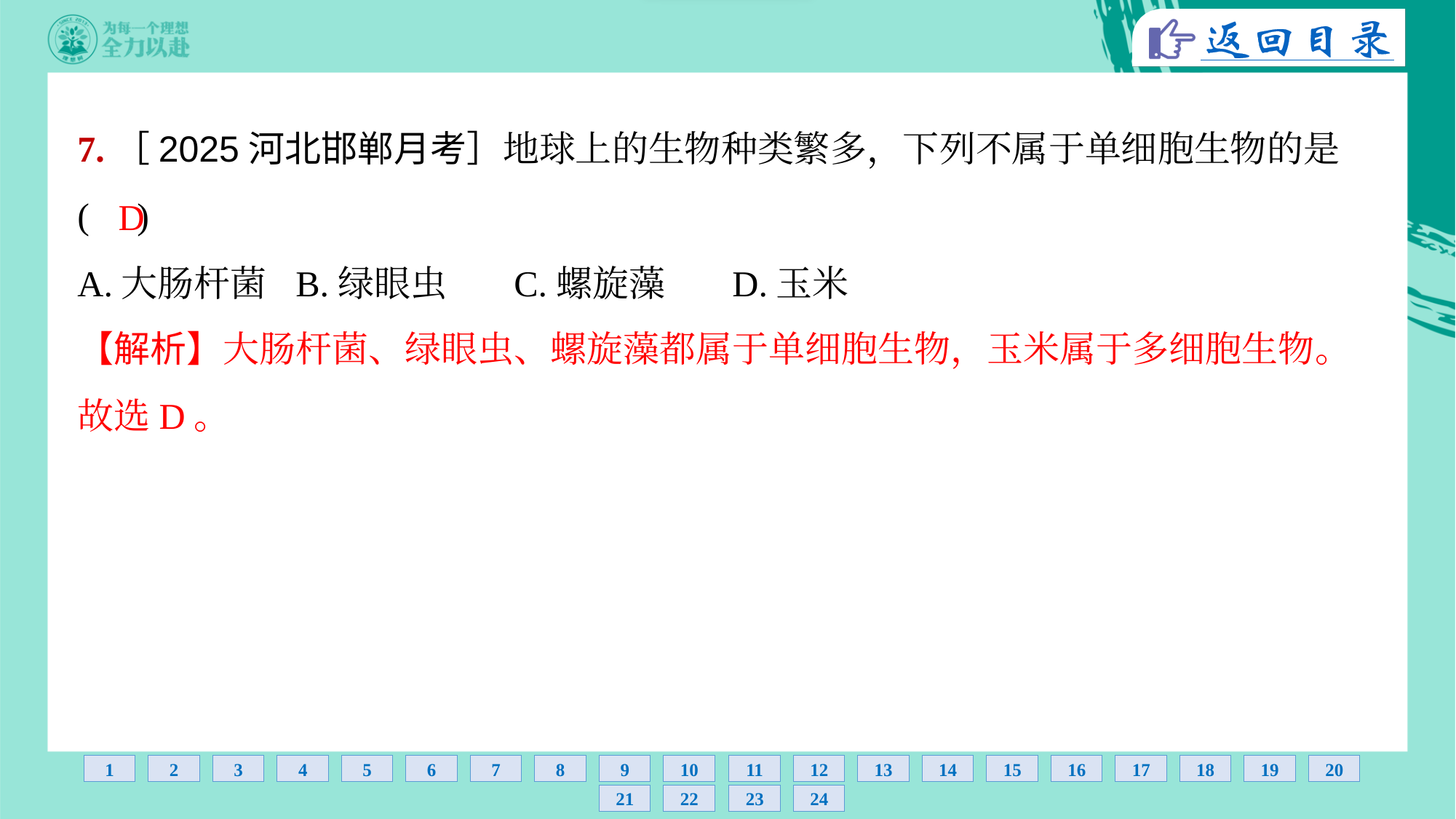

7.［2025河北邯郸月考］地球上的生物种类繁多，下列不属于单细胞生物的是
(     )
D
A.大肠杆菌	B.绿眼虫	C.螺旋藻	D.玉米
【解析】大肠杆菌、绿眼虫、螺旋藻都属于单细胞生物，玉米属于多细胞生物。
故选D。